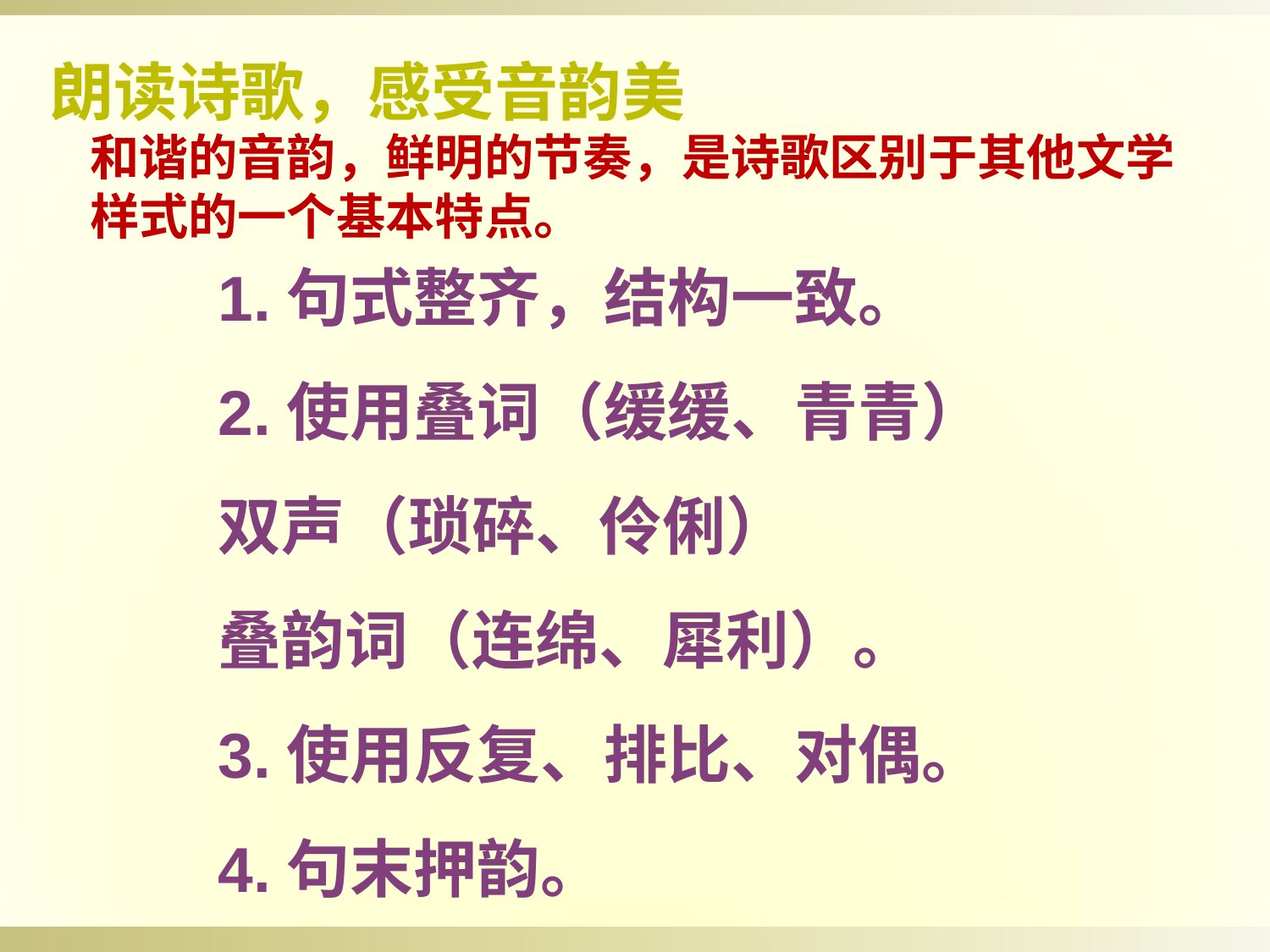

朗读诗歌，感受音韵美
和谐的音韵，鲜明的节奏，是诗歌区别于其他文学样式的一个基本特点。
1.句式整齐，结构一致。
2.使用叠词（缓缓、青青）双声（琐碎、伶俐）
叠韵词（连绵、犀利）。
3.使用反复、排比、对偶。
4.句末押韵。